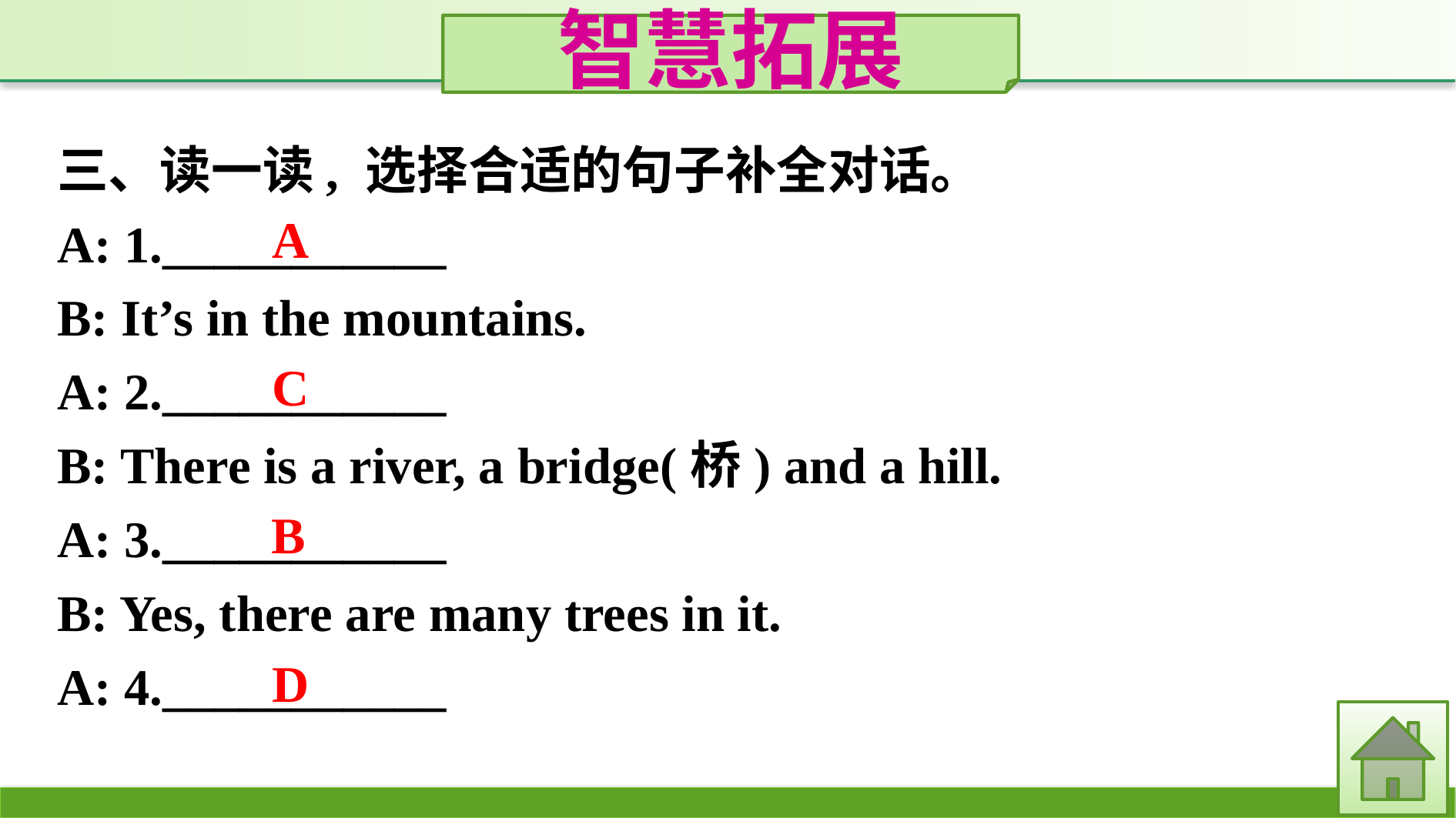

智慧拓展
三、读一读, 选择合适的句子补全对话。
A: 1.___________
B: It’s in the mountains.
A: 2.___________
B: There is a river, a bridge(桥) and a hill.
A: 3.___________
B: Yes, there are many trees in it.
A: 4.___________
A
C
B
D